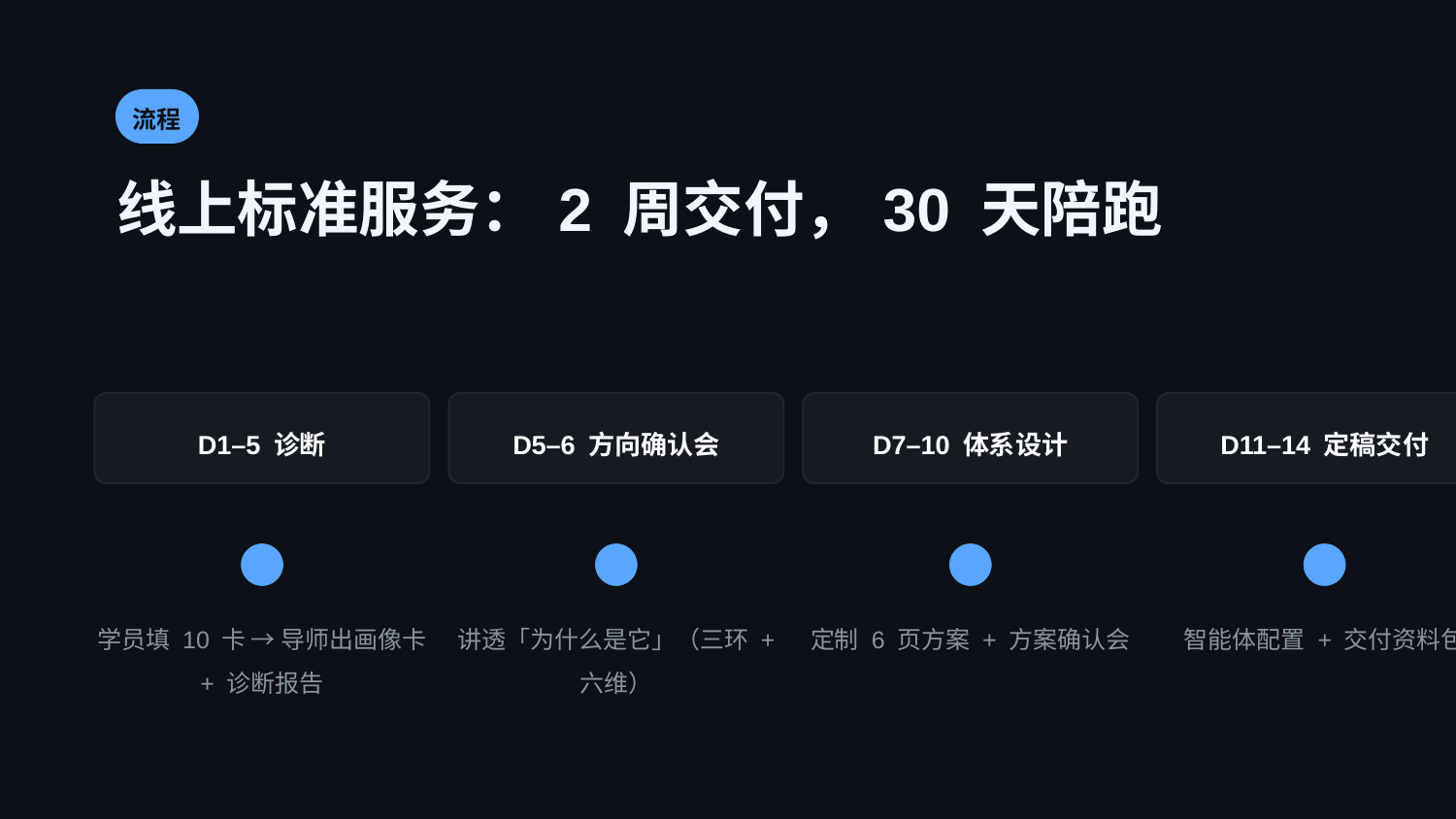

流程
线上标准服务：2 周交付，30 天陪跑

D1–5 诊断
D5–6 方向确认会
D7–10 体系设计
D11–14 定稿交付
D15–45 陪跑

学员填 10 卡 → 导师出画像卡 + 诊断报告
讲透「为什么是它」（三环 + 六维）
定制 6 页方案 + 方案确认会
智能体配置 + 交付资料包
每周复盘 + 答疑 → 首单
💡 金句：2 周交付，30 天陪跑到首单。